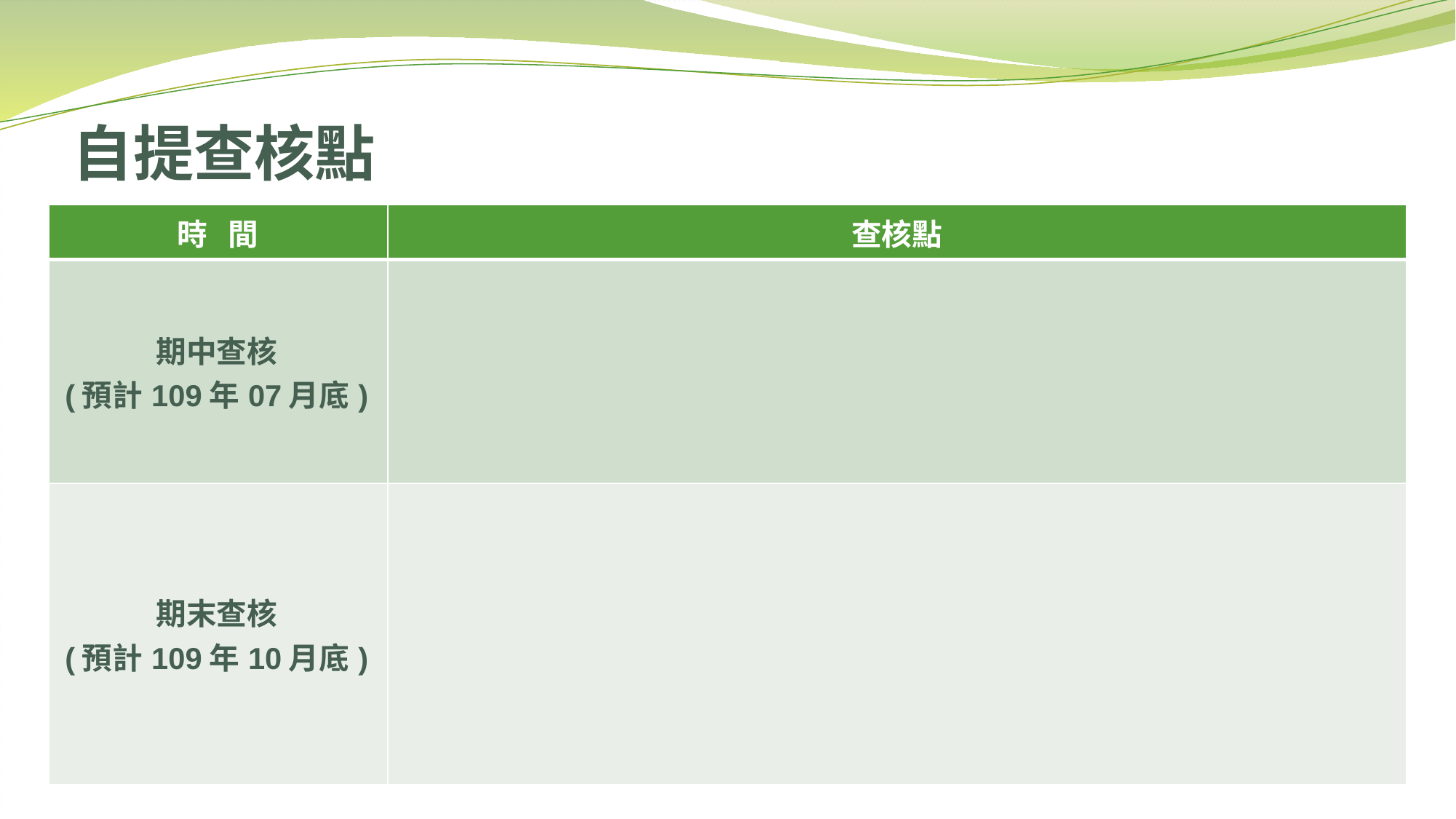

# 自提查核點
| 時 間 | 查核點 |
| --- | --- |
| 期中查核 (預計109年07月底) |  |
| 期末查核 (預計109年10月底) |  |